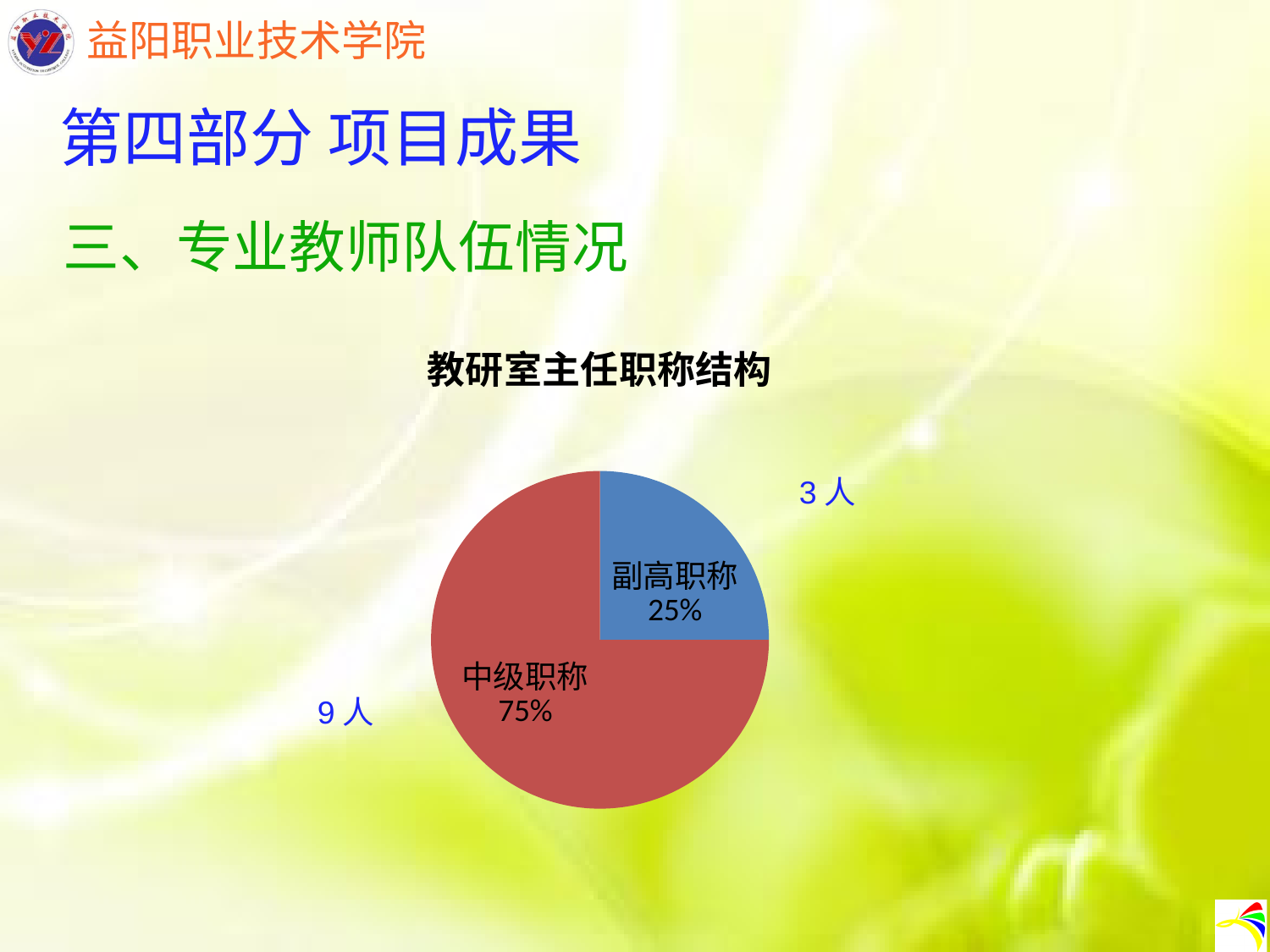

第四部分 项目成果
三、专业教师队伍情况

### Chart: 教研室主任职称结构

| Category | 职称结构 |
|---|---|
| 副高职称 | 3.0 |
| 中级职称 | 9.0 |
3人
3人
9人